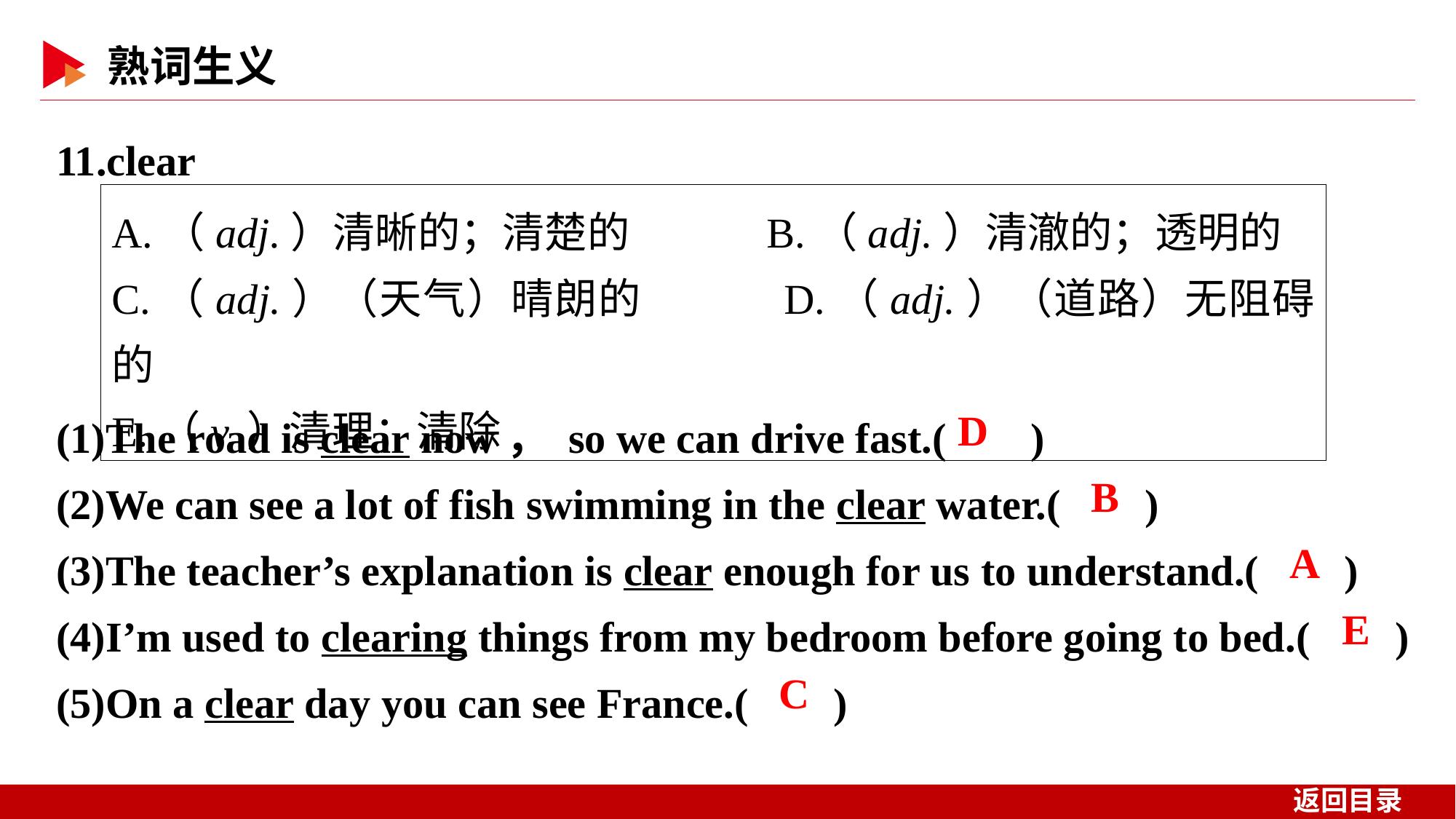

11.clear
A.（adj.）清晰的；清楚的		B.（adj.）清澈的；透明的
C.（adj.）（天气）晴朗的		D.（adj.）（道路）无阻碍的
E.（v.）清理；清除
(1)The road is clear now， so we can drive fast.(        )
(2)We can see a lot of fish swimming in the clear water.(        )
(3)The teacher’s explanation is clear enough for us to understand.(        )
(4)I’m used to clearing things from my bedroom before going to bed.(        )
(5)On a clear day you can see France.(        )
   D
   B
   A
E
   C